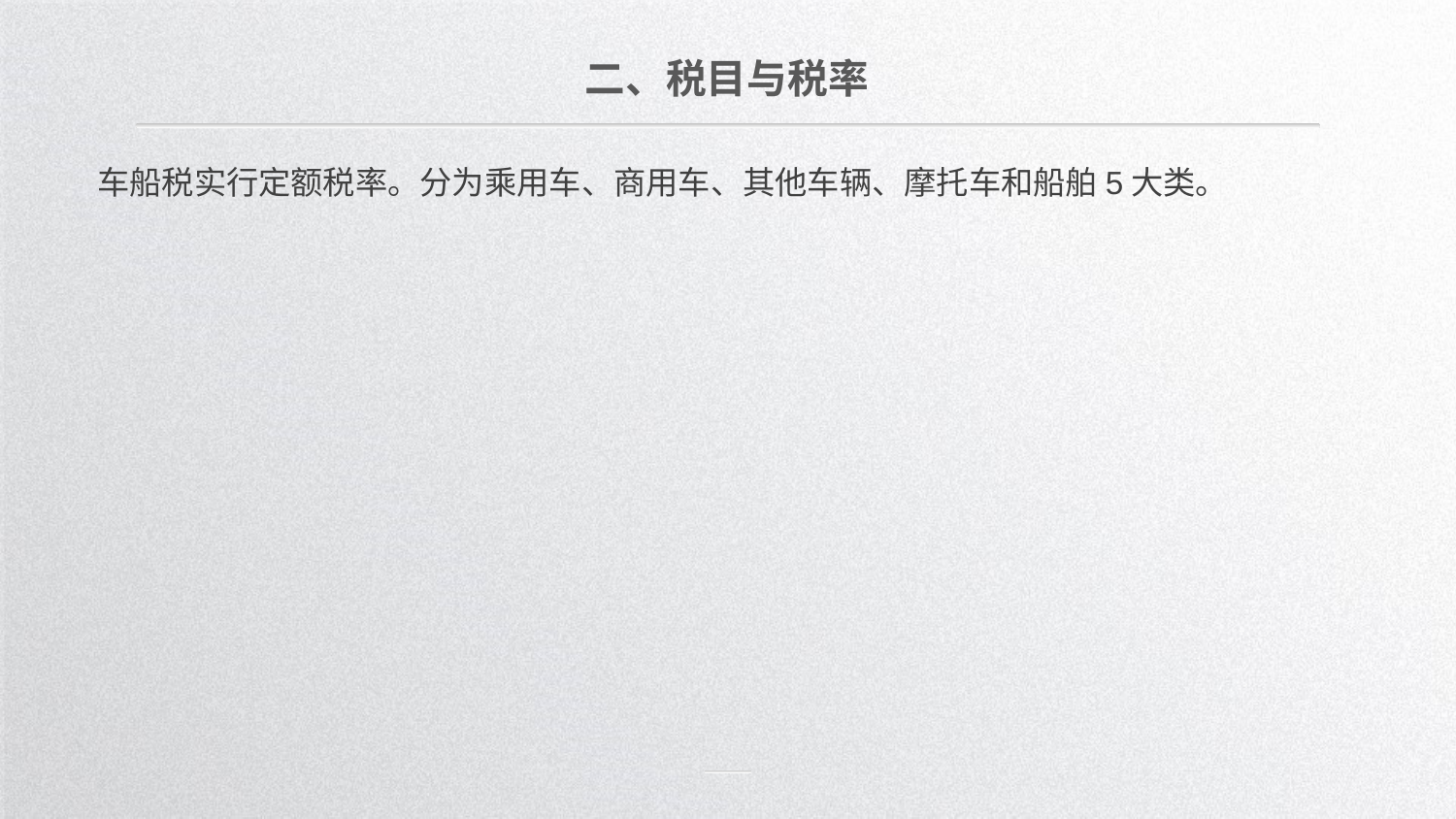

二、税目与税率
车船税实行定额税率。分为乘用车、商用车、其他车辆、摩托车和船舶5大类。